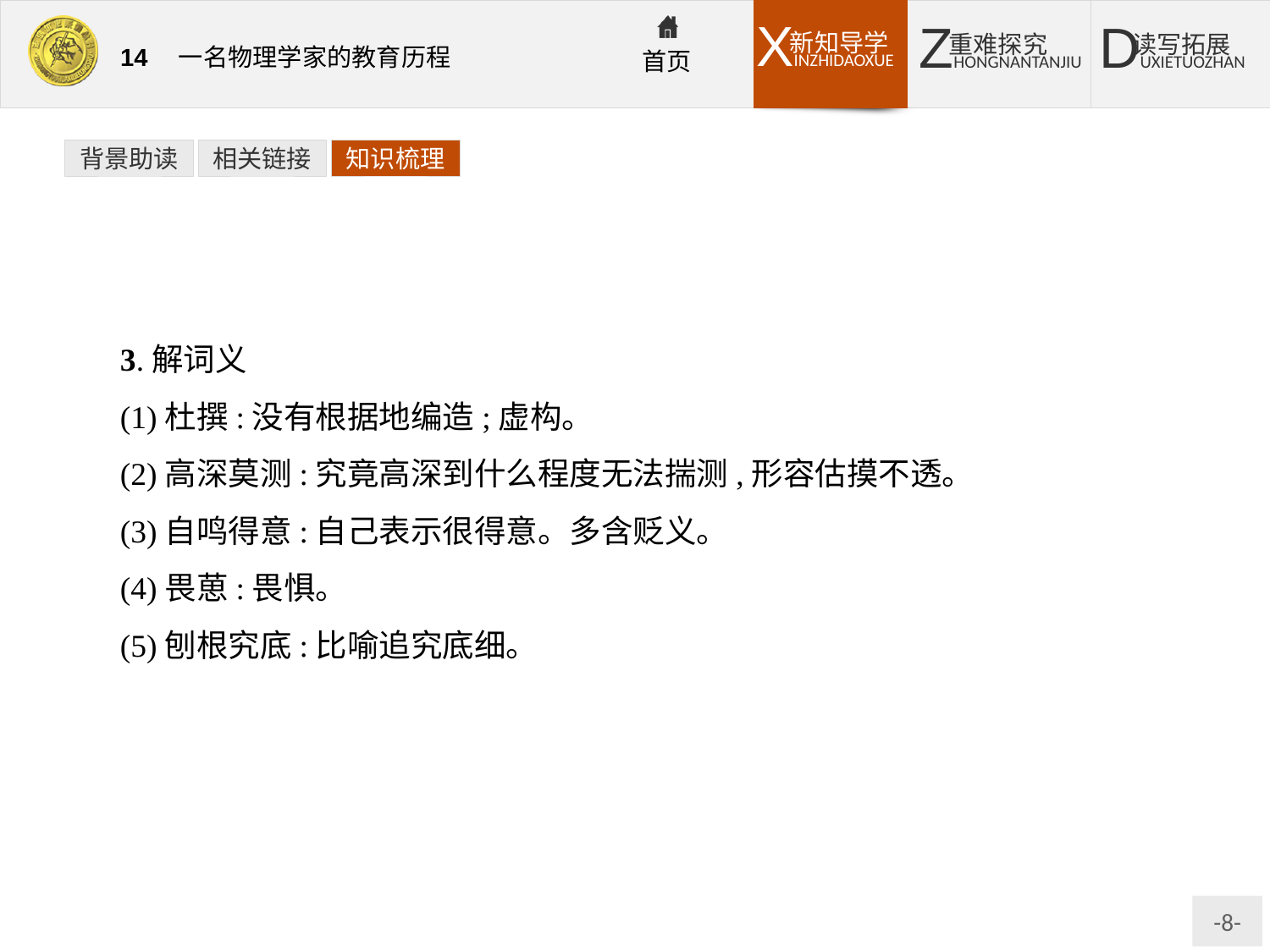

背景助读
相关链接
知识梳理
3.解词义
(1)杜撰:没有根据地编造;虚构。
(2)高深莫测:究竟高深到什么程度无法揣测,形容估摸不透。
(3)自鸣得意:自己表示很得意。多含贬义。
(4)畏葸:畏惧。
(5)刨根究底:比喻追究底细。